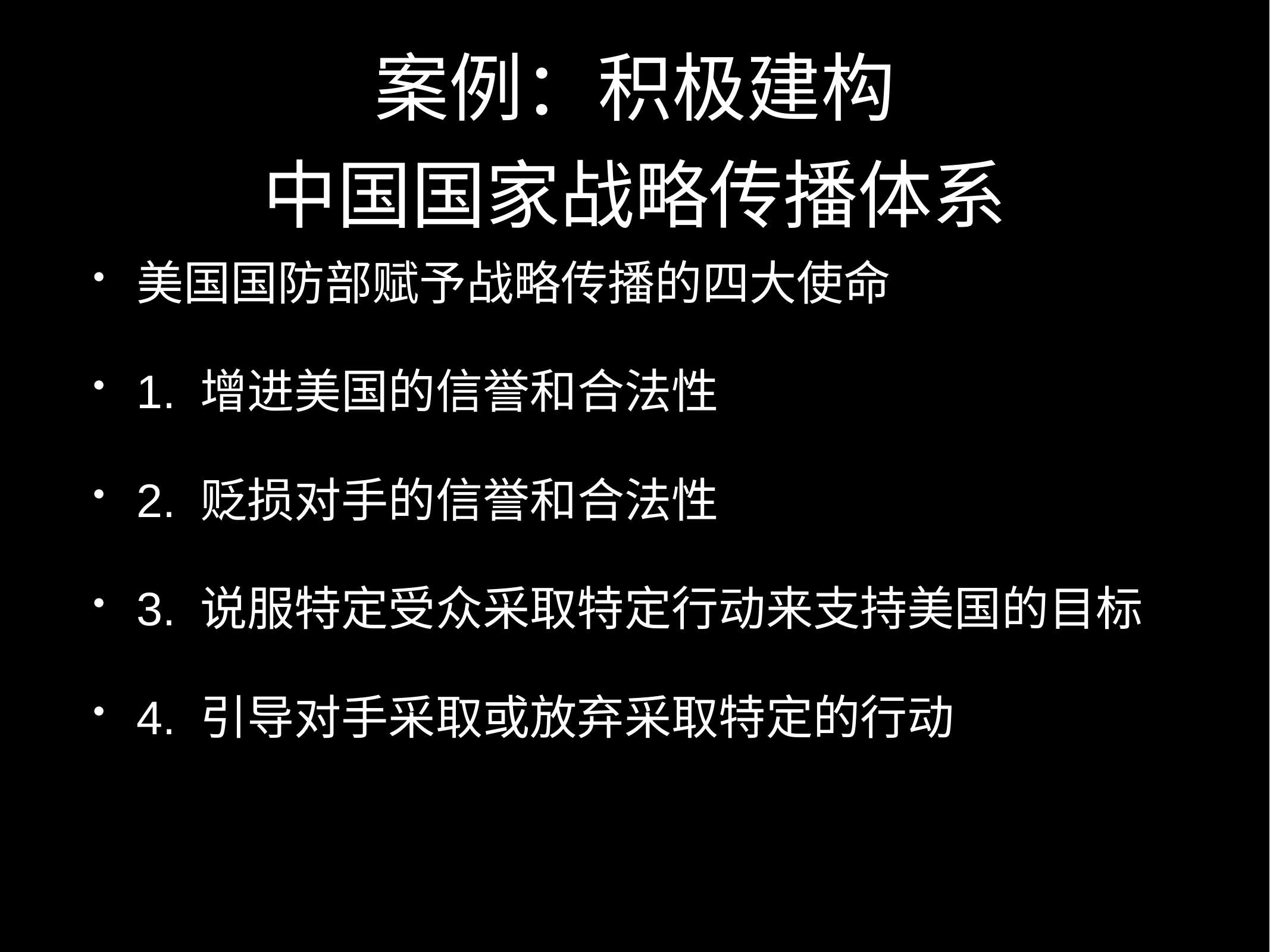

# 案例：积极建构
中国国家战略传播体系
美国国防部赋予战略传播的四大使命
1. 增进美国的信誉和合法性
2. 贬损对手的信誉和合法性
3. 说服特定受众采取特定行动来支持美国的目标
4. 引导对手采取或放弃采取特定的行动